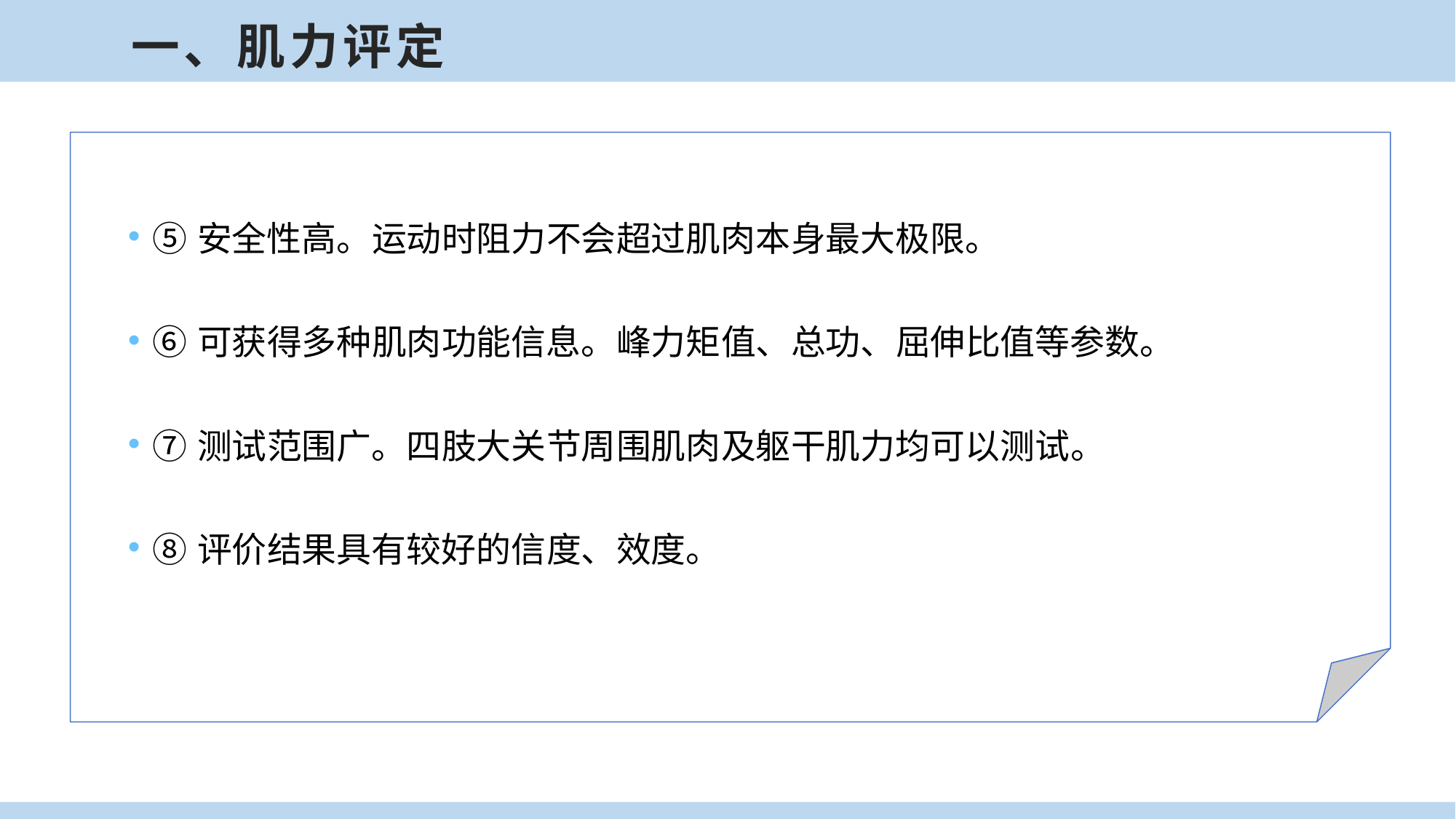

一、肌力评定

⑤安全性高。运动时阻力不会超过肌肉本身最大极限。

⑥可获得多种肌肉功能信息。峰力矩值、总功、屈伸比值等参数。

⑦测试范围广。四肢大关节周围肌肉及躯干肌力均可以测试。

⑧评价结果具有较好的信度、效度。